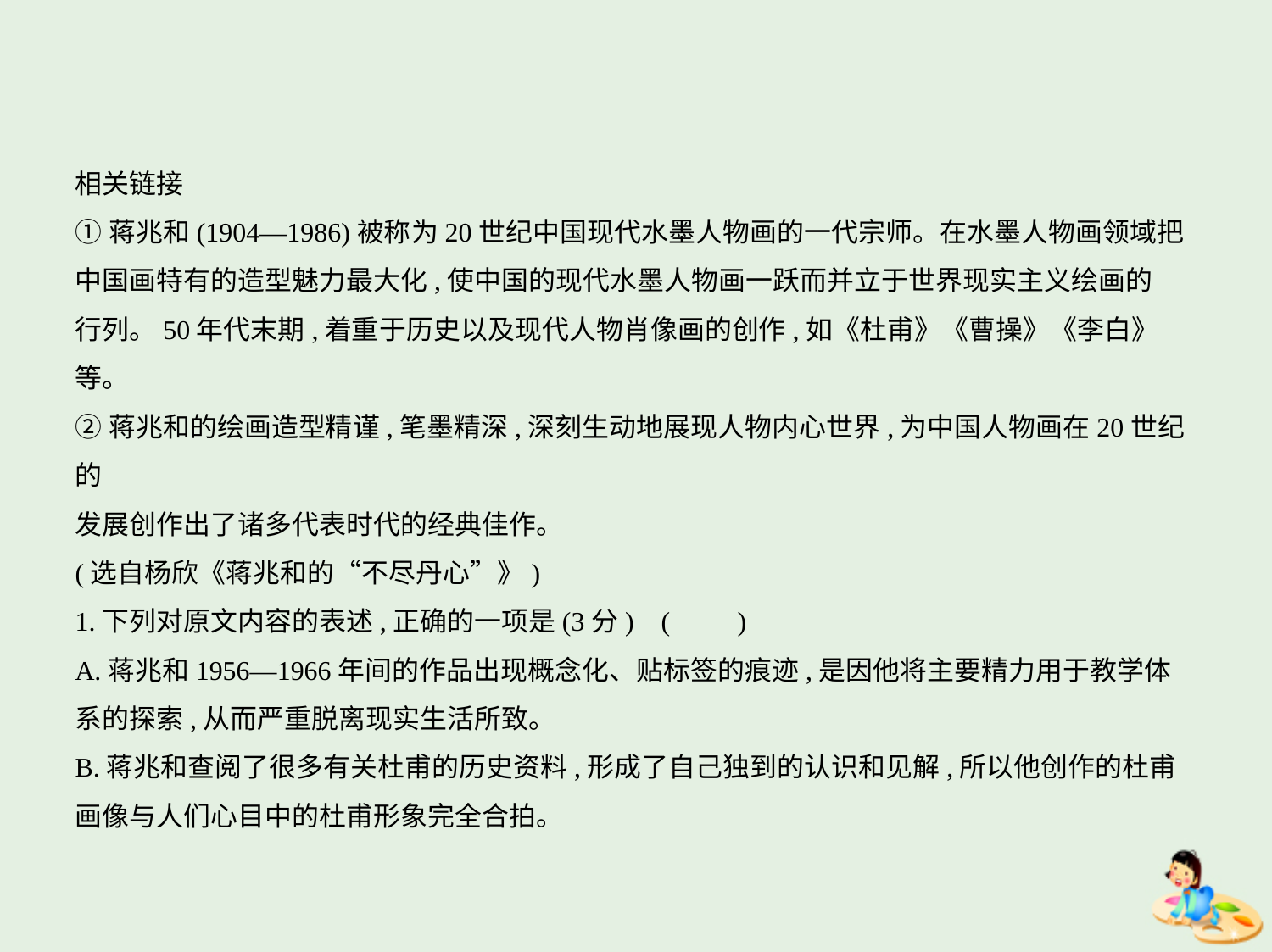

相关链接
①蒋兆和(1904—1986)被称为20世纪中国现代水墨人物画的一代宗师。在水墨人物画领域把
中国画特有的造型魅力最大化,使中国的现代水墨人物画一跃而并立于世界现实主义绘画的
行列。50年代末期,着重于历史以及现代人物肖像画的创作,如《杜甫》《曹操》《李白》
等。
②蒋兆和的绘画造型精谨,笔墨精深,深刻生动地展现人物内心世界,为中国人物画在20世纪的
发展创作出了诸多代表时代的经典佳作。
(选自杨欣《蒋兆和的“不尽丹心”》)
1.下列对原文内容的表述,正确的一项是(3分) (　　)
A.蒋兆和1956—1966年间的作品出现概念化、贴标签的痕迹,是因他将主要精力用于教学体
系的探索,从而严重脱离现实生活所致。
B.蒋兆和查阅了很多有关杜甫的历史资料,形成了自己独到的认识和见解,所以他创作的杜甫
画像与人们心目中的杜甫形象完全合拍。